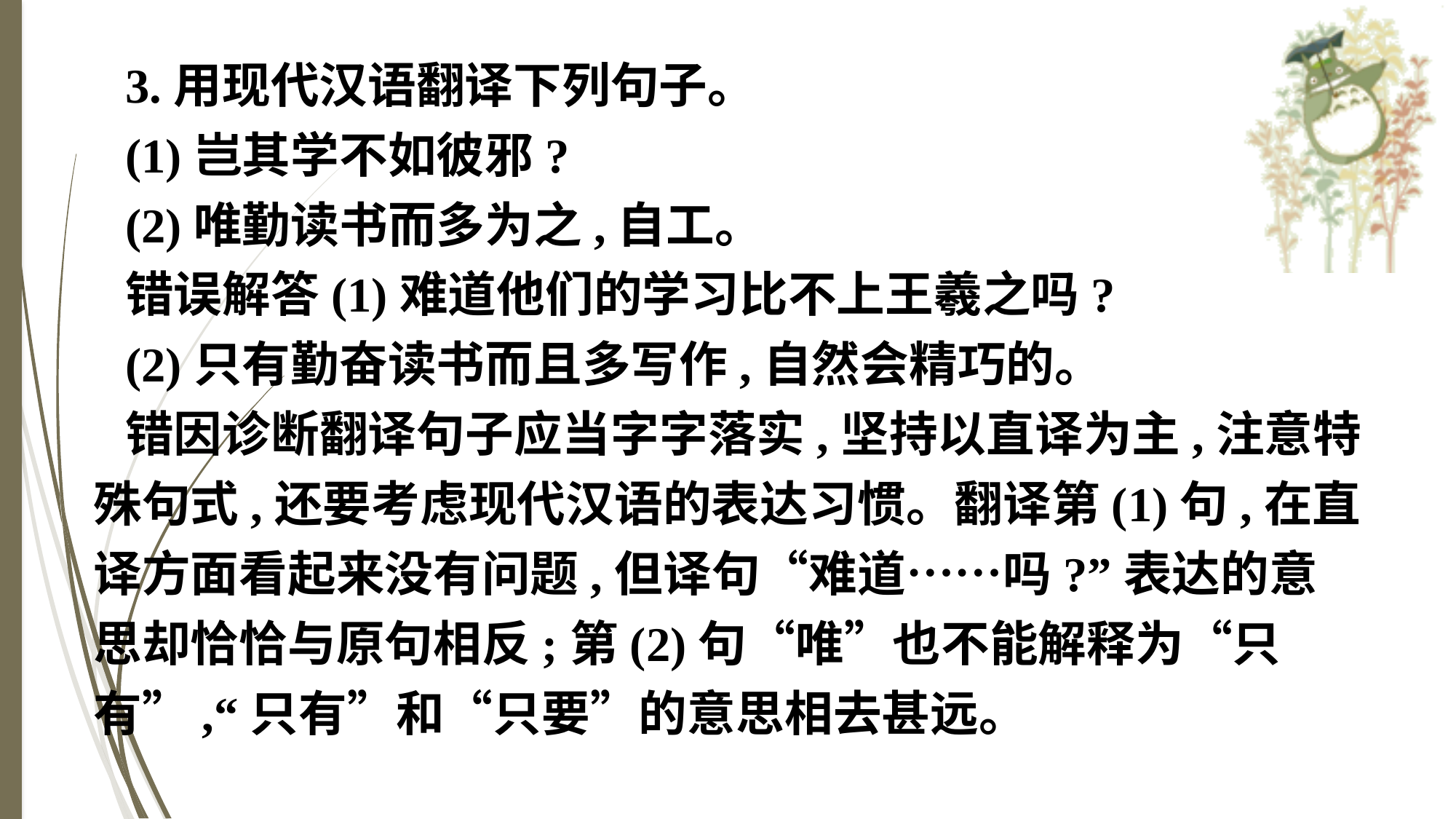

3.用现代汉语翻译下列句子。
(1)岂其学不如彼邪?
(2)唯勤读书而多为之,自工。
错误解答(1)难道他们的学习比不上王羲之吗?
(2)只有勤奋读书而且多写作,自然会精巧的。
错因诊断翻译句子应当字字落实,坚持以直译为主,注意特殊句式,还要考虑现代汉语的表达习惯。翻译第(1)句,在直译方面看起来没有问题,但译句“难道……吗?”表达的意思却恰恰与原句相反;第(2)句“唯”也不能解释为“只有”,“只有”和“只要”的意思相去甚远。